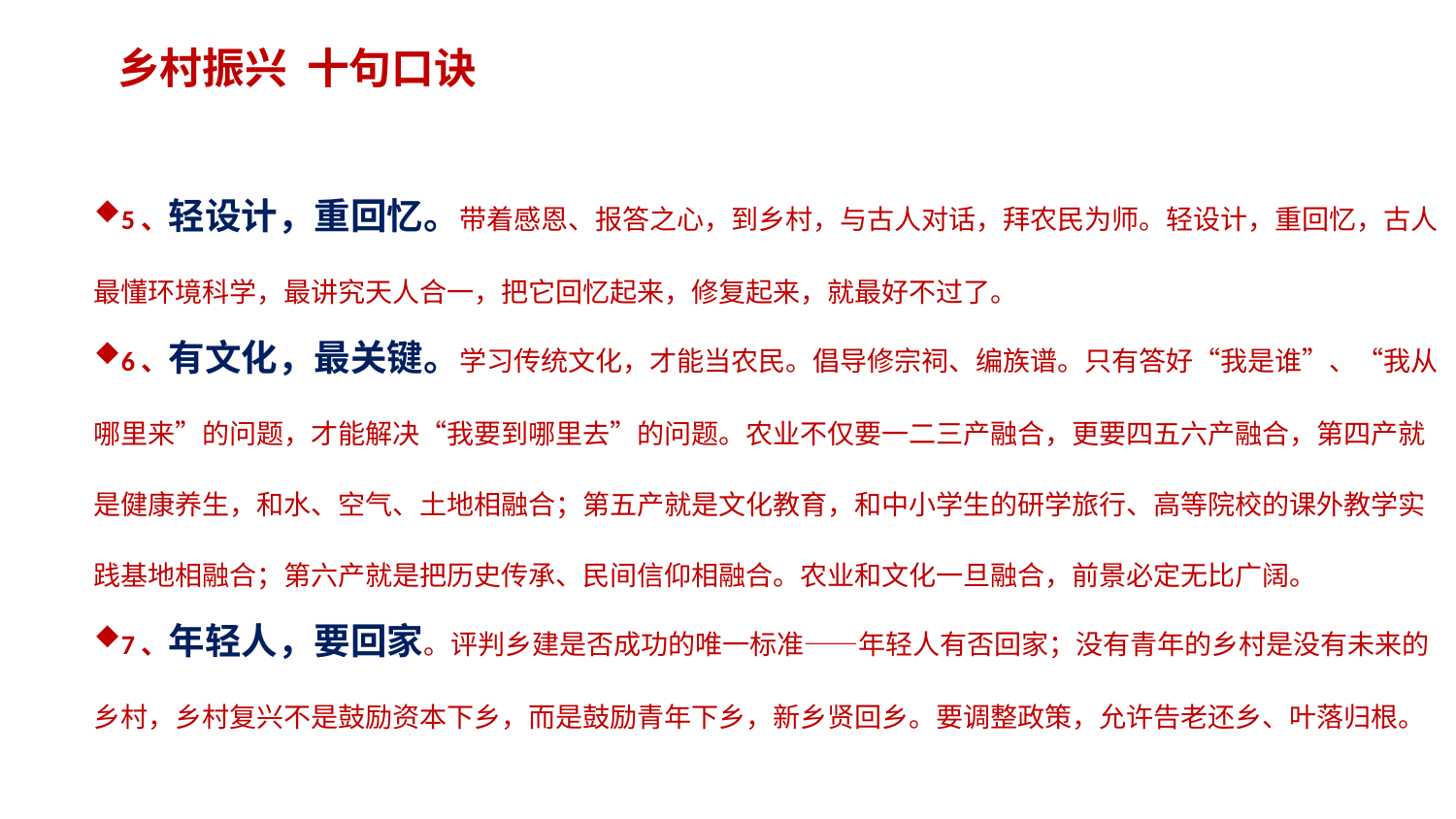

乡村振兴  十句口诀
5、轻设计，重回忆。带着感恩、报答之心，到乡村，与古人对话，拜农民为师。轻设计，重回忆，古人最懂环境科学，最讲究天人合一，把它回忆起来，修复起来，就最好不过了。
6、有文化，最关键。学习传统文化，才能当农民。倡导修宗祠、编族谱。只有答好“我是谁”、“我从哪里来”的问题，才能解决“我要到哪里去”的问题。农业不仅要一二三产融合，更要四五六产融合，第四产就是健康养生，和水、空气、土地相融合；第五产就是文化教育，和中小学生的研学旅行、高等院校的课外教学实践基地相融合；第六产就是把历史传承、民间信仰相融合。农业和文化一旦融合，前景必定无比广阔。
7、年轻人，要回家。评判乡建是否成功的唯一标准——年轻人有否回家；没有青年的乡村是没有未来的乡村，乡村复兴不是鼓励资本下乡，而是鼓励青年下乡，新乡贤回乡。要调整政策，允许告老还乡、叶落归根。